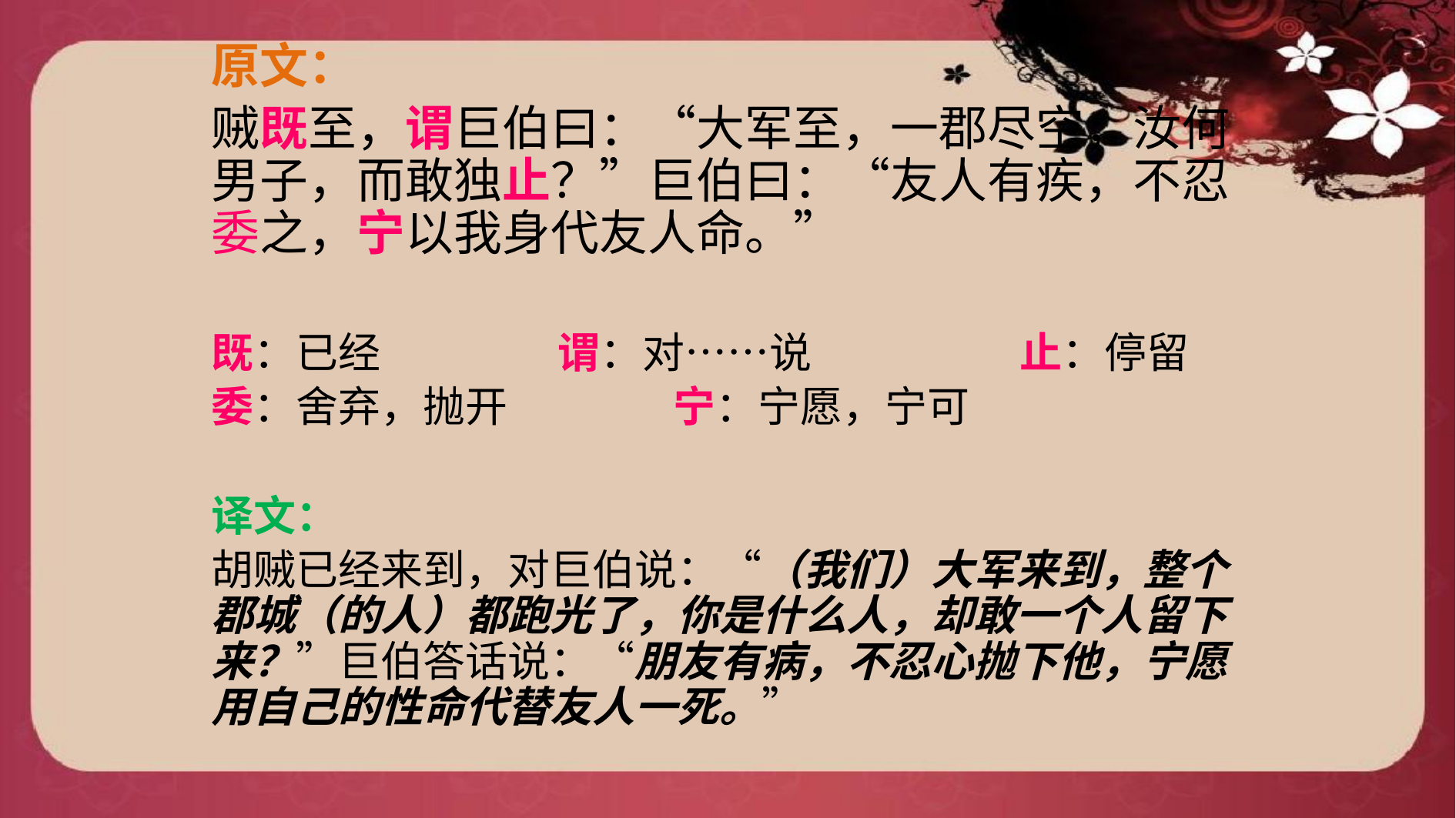

#
原文：
贼既至，谓巨伯曰：“大军至，一郡尽空，汝何男子，而敢独止？”巨伯曰：“友人有疾，不忍委之，宁以我身代友人命。”

既：已经		谓：对……说		止：停留
委：舍弃，抛开		宁：宁愿，宁可

译文：
胡贼已经来到，对巨伯说：“（我们）大军来到，整个郡城（的人）都跑光了，你是什么人，却敢一个人留下来？”巨伯答话说：“朋友有病，不忍心抛下他，宁愿用自己的性命代替友人一死。”